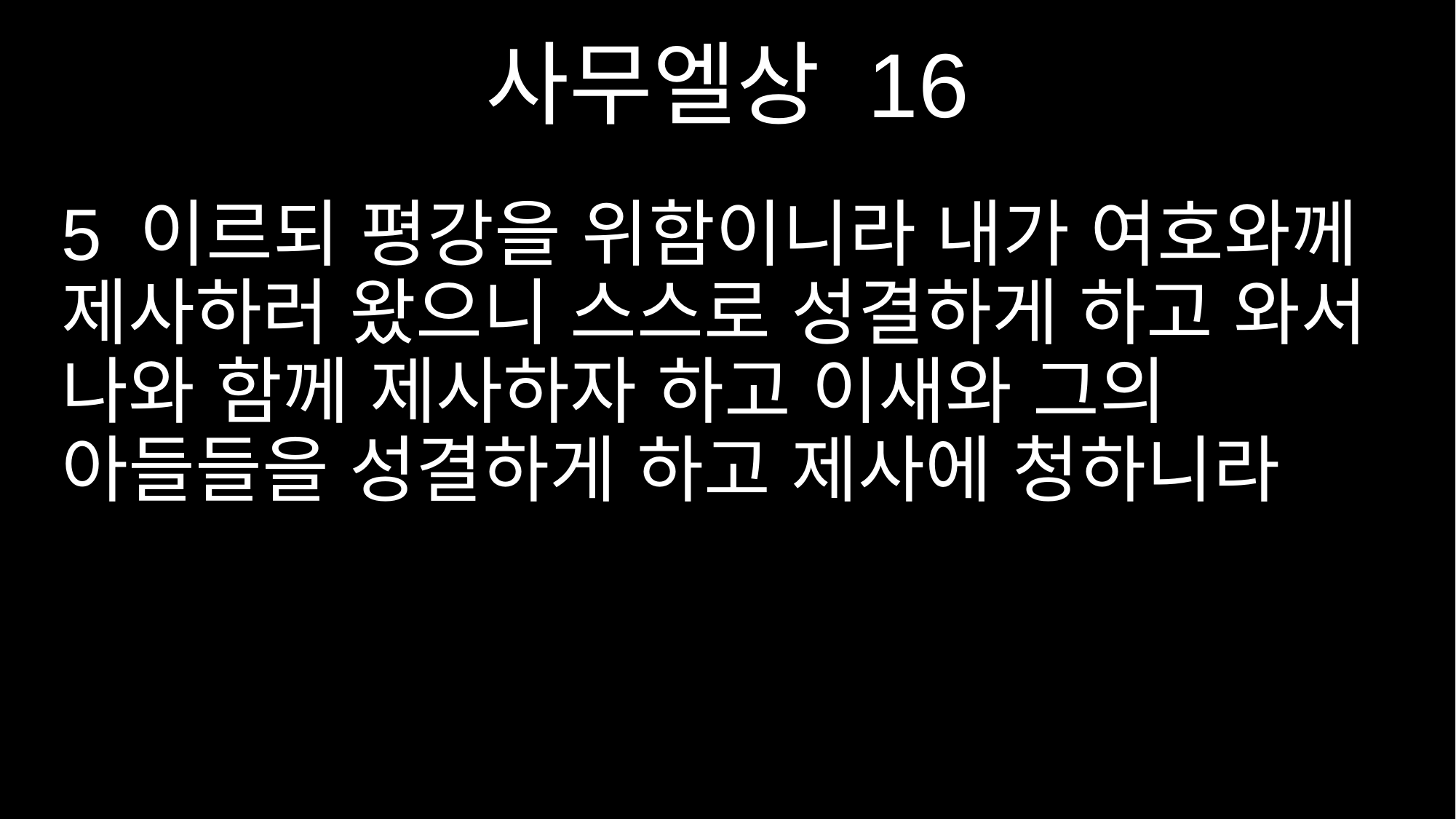

사무엘상 16
5 이르되 평강을 위함이니라 내가 여호와께 제사하러 왔으니 스스로 성결하게 하고 와서 나와 함께 제사하자 하고 이새와 그의 아들들을 성결하게 하고 제사에 청하니라